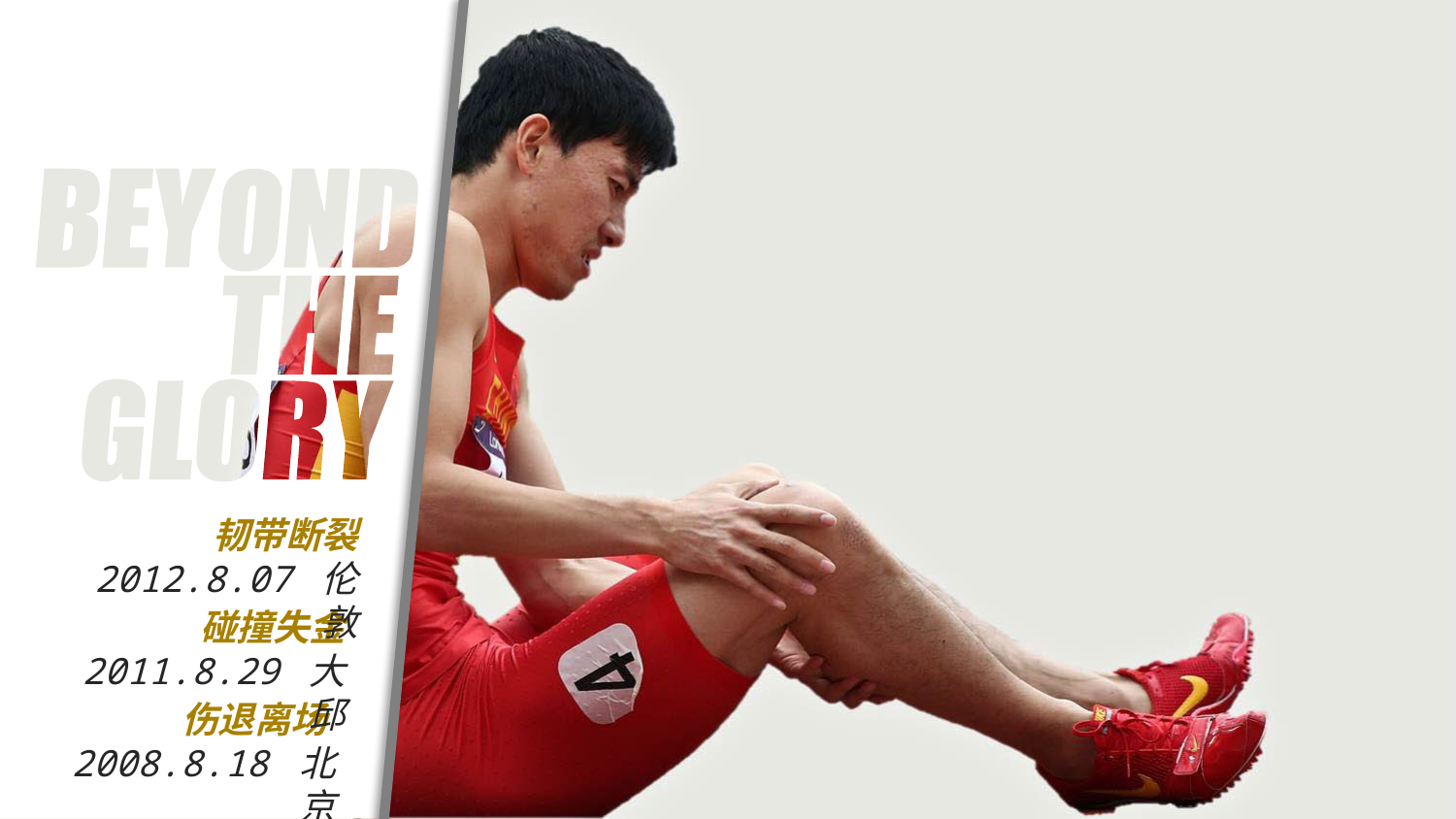

韧带断裂 2012.8.07 伦敦
碰撞失金 2011.8.29 大邱
伤退离场
2008.8.18 北京